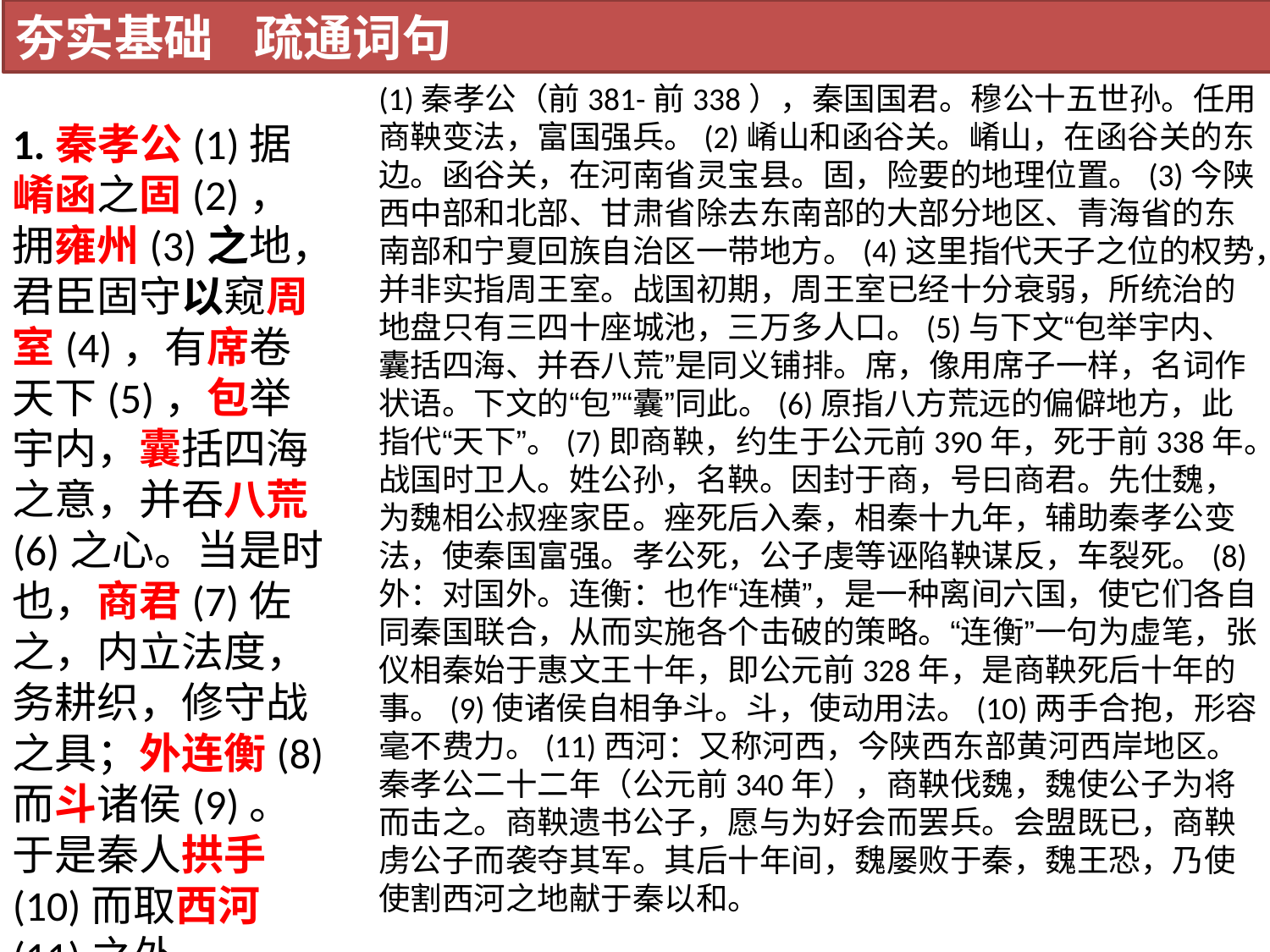

夯实基础   疏通词句
(1)秦孝公（前381-前338），秦国国君。穆公十五世孙。任用商鞅变法，富国强兵。(2)崤山和函谷关。崤山，在函谷关的东边。函谷关，在河南省灵宝县。固，险要的地理位置。(3)今陕西中部和北部、甘肃省除去东南部的大部分地区、青海省的东南部和宁夏回族自治区一带地方。(4)这里指代天子之位的权势，并非实指周王室。战国初期，周王室已经十分衰弱，所统治的地盘只有三四十座城池，三万多人口。(5)与下文“包举宇内、囊括四海、并吞八荒”是同义铺排。席，像用席子一样，名词作状语。下文的“包”“囊”同此。(6)原指八方荒远的偏僻地方，此指代“天下”。(7)即商鞅，约生于公元前390年，死于前338年。战国时卫人。姓公孙，名鞅。因封于商，号曰商君。先仕魏，为魏相公叔痤家臣。痤死后入秦，相秦十九年，辅助秦孝公变法，使秦国富强。孝公死，公子虔等诬陷鞅谋反，车裂死。(8)外：对国外。连衡：也作“连横”，是一种离间六国，使它们各自同秦国联合，从而实施各个击破的策略。“连衡”一句为虚笔，张仪相秦始于惠文王十年，即公元前328年，是商鞅死后十年的事。(9)使诸侯自相争斗。斗，使动用法。(10)两手合抱，形容毫不费力。(11)西河：又称河西，今陕西东部黄河西岸地区。秦孝公二十二年（公元前340年），商鞅伐魏，魏使公子为将而击之。商鞅遗书公子，愿与为好会而罢兵。会盟既已，商鞅虏公子而袭夺其军。其后十年间，魏屡败于秦，魏王恐，乃使使割西河之地献于秦以和。
1.秦孝公(1)据崤函之固(2)，拥雍州(3)之地，君臣固守以窥周室(4)，有席卷天下(5)，包举宇内，囊括四海之意，并吞八荒(6)之心。当是时也，商君(7)佐之，内立法度，务耕织，修守战之具；外连衡(8)而斗诸侯(9)。于是秦人拱手(10)而取西河(11)之外。